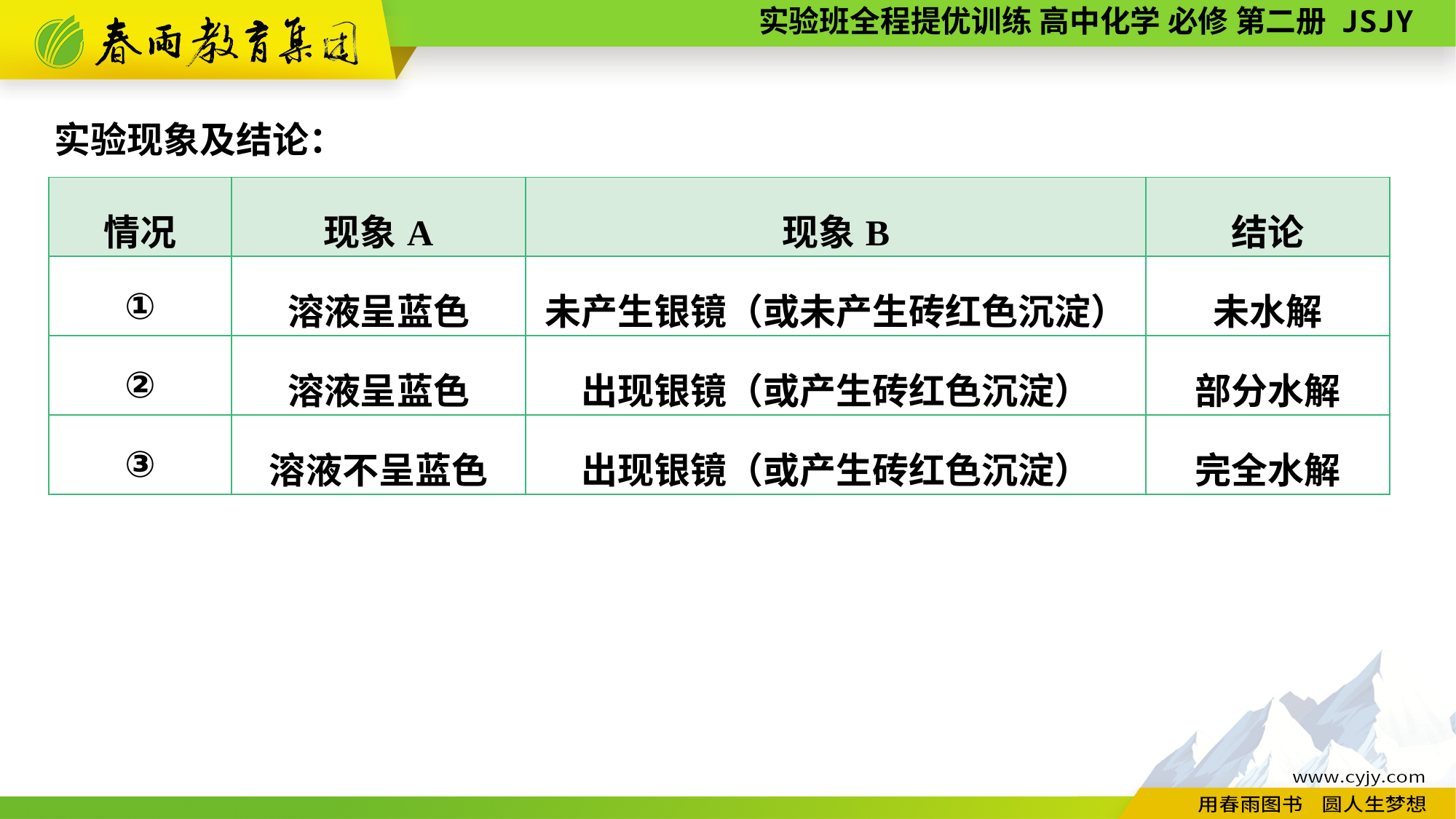

实验现象及结论：
| 情况 | 现象A | 现象B | 结论 |
| --- | --- | --- | --- |
| ① | 溶液呈蓝色 | 未产生银镜（或未产生砖红色沉淀） | 未水解 |
| ② | 溶液呈蓝色 | 出现银镜（或产生砖红色沉淀） | 部分水解 |
| ③ | 溶液不呈蓝色 | 出现银镜（或产生砖红色沉淀） | 完全水解 |